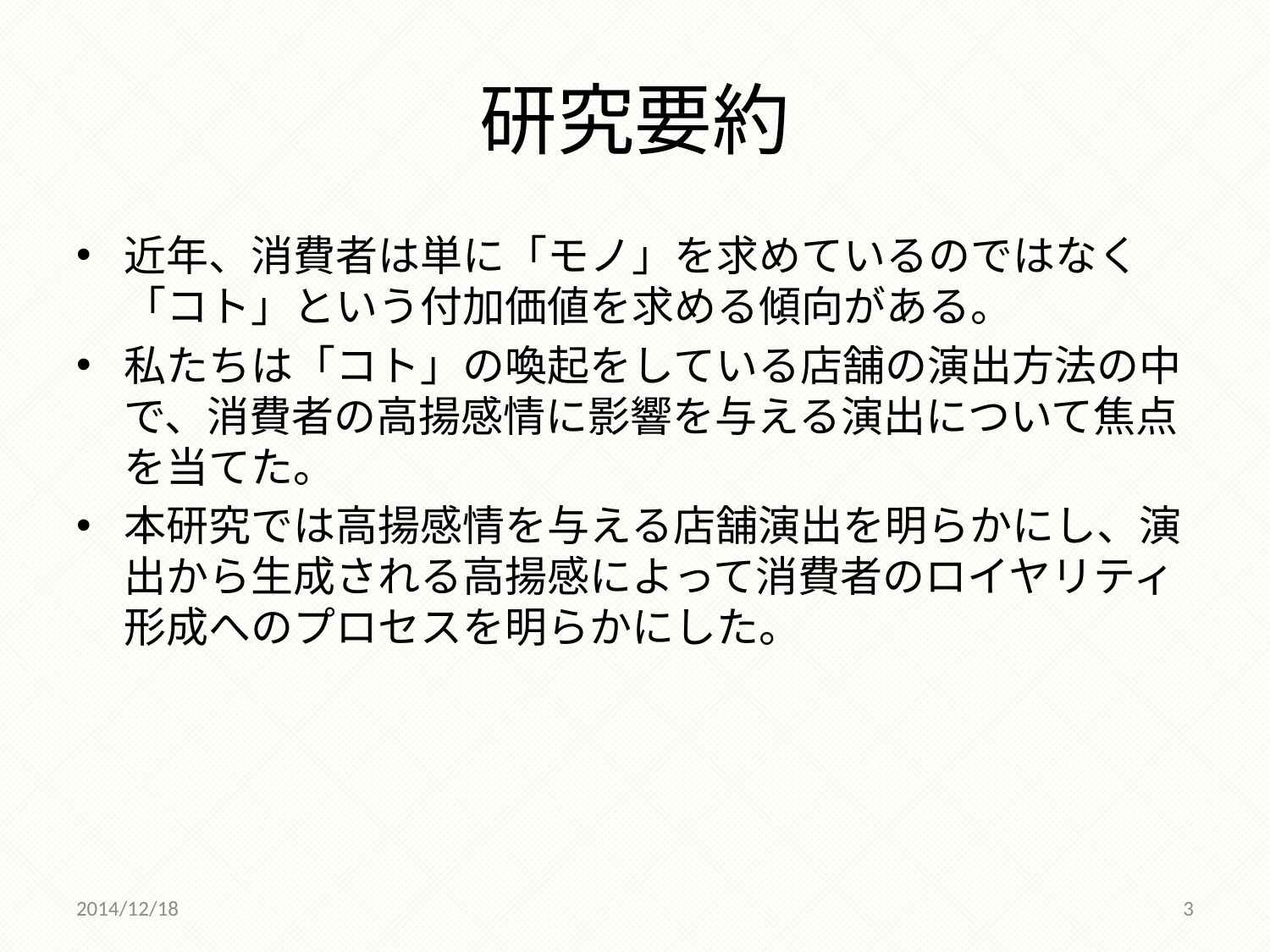

# 研究要約
近年、消費者は単に「モノ」を求めているのではなく「コト」という付加価値を求める傾向がある。
私たちは「コト」の喚起をしている店舗の演出方法の中で、消費者の高揚感情に影響を与える演出について焦点を当てた。
本研究では高揚感情を与える店舗演出を明らかにし、演出から生成される高揚感によって消費者のロイヤリティ形成へのプロセスを明らかにした。
2014/12/18
3